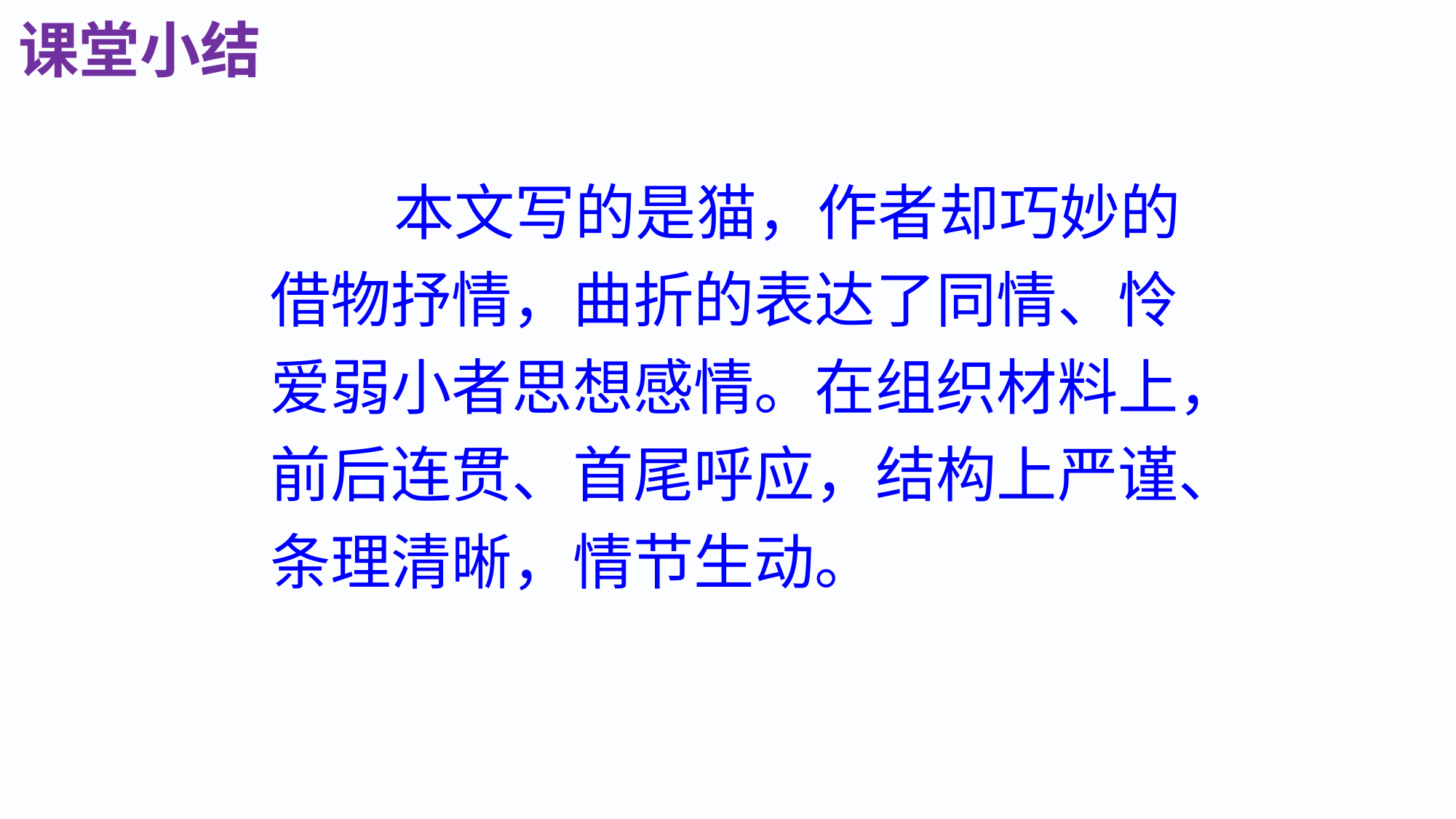

课堂小结
        本文写的是猫，作者却巧妙的 借物抒情，曲折的表达了同情、怜爱弱小者思想感情。在组织材料上，前后连贯、首尾呼应，结构上严谨、条理清晰，情节生动。